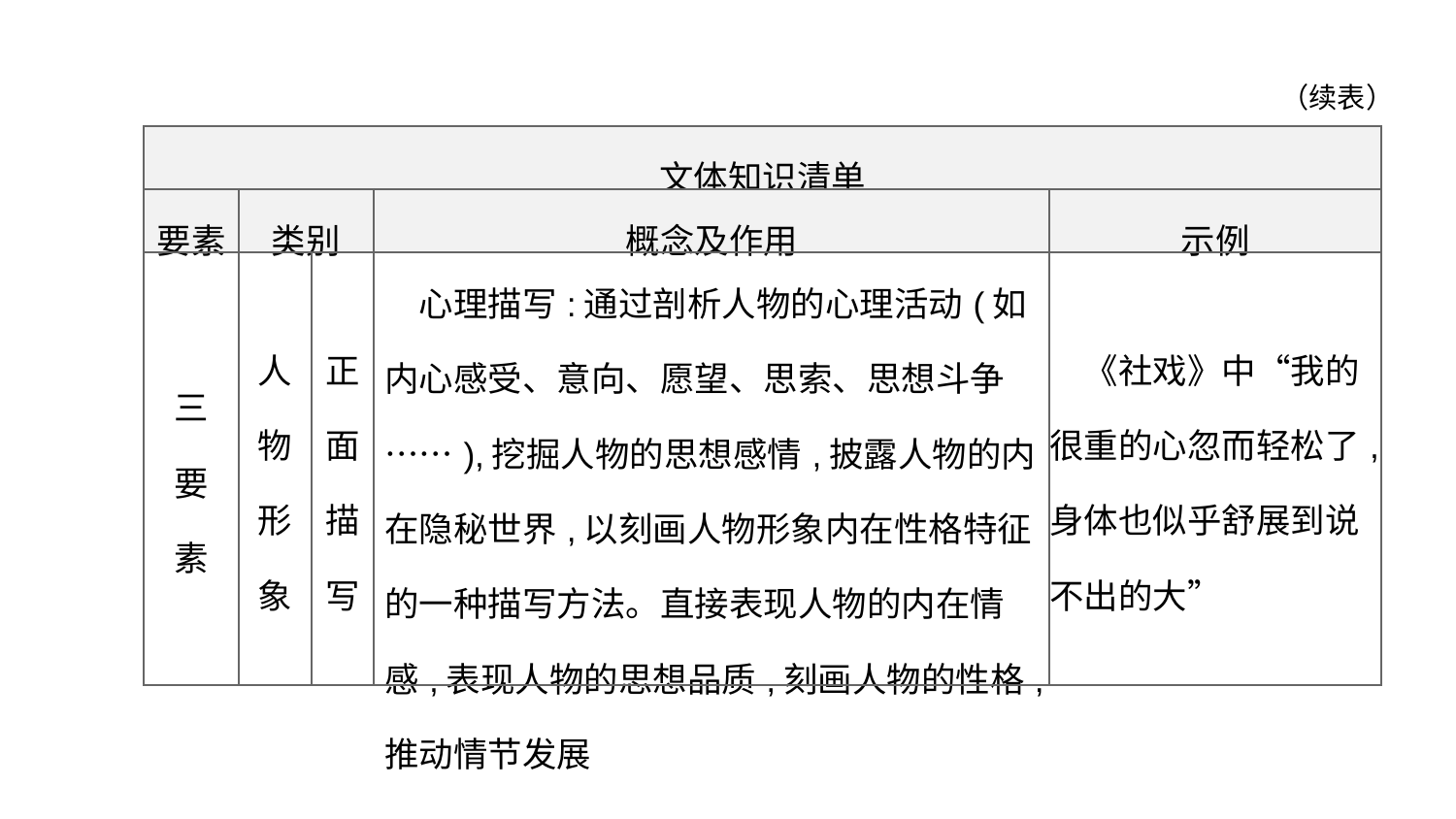

（续表）
| 文体知识清单 |  |  |  |  |
| --- | --- | --- | --- | --- |
| 要素 | 类别 |  | 概念及作用 | 示例 |
| 三 要 素 | 人 物 形 象 | 正 面 描 写 | 心理描写:通过剖析人物的心理活动(如内心感受、意向、愿望、思索、思想斗争……),挖掘人物的思想感情,披露人物的内在隐秘世界,以刻画人物形象内在性格特征的一种描写方法。直接表现人物的内在情感,表现人物的思想品质,刻画人物的性格,推动情节发展 | 《社戏》中“我的很重的心忽而轻松了,身体也似乎舒展到说不出的大” |